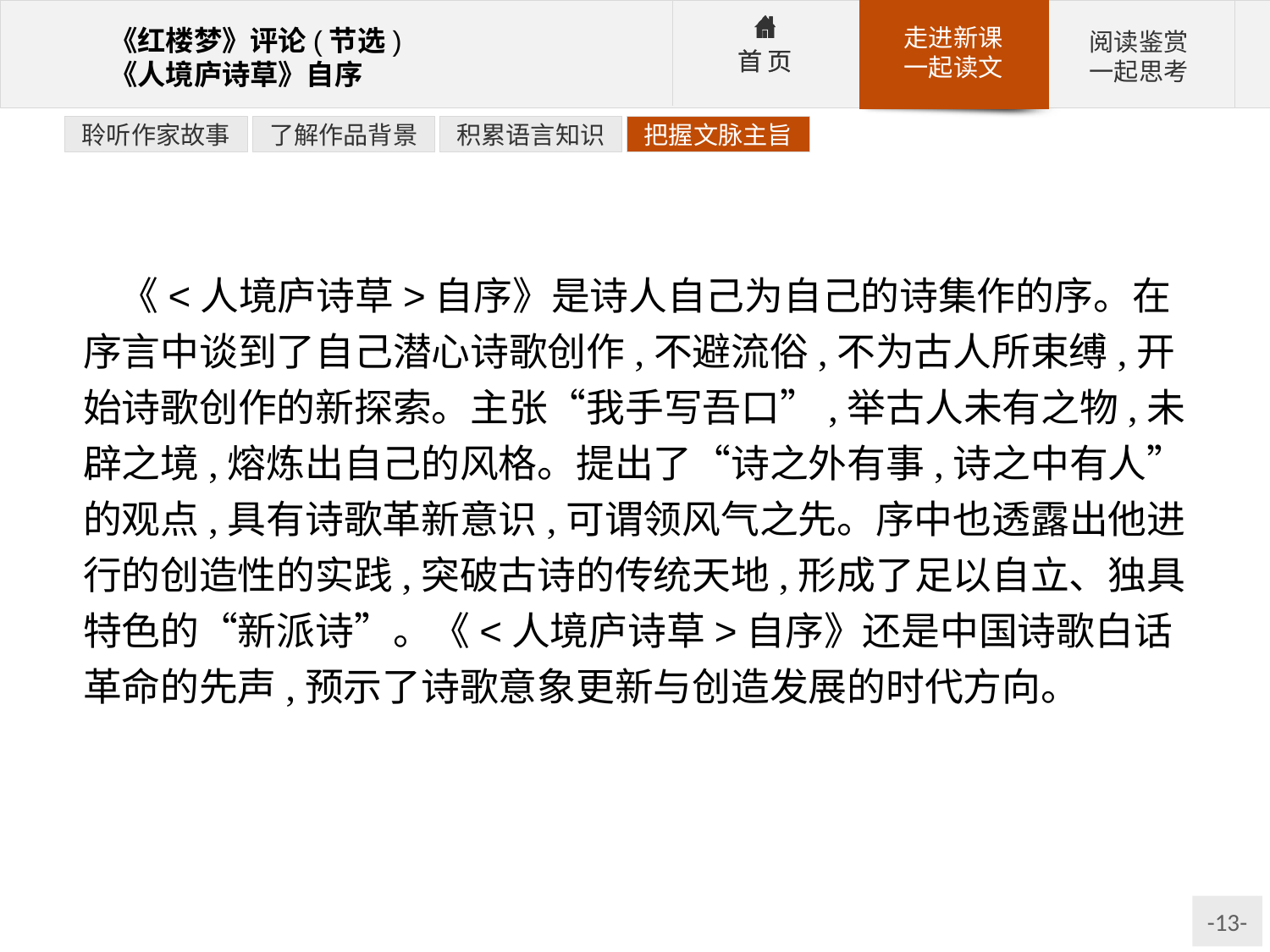

聆听作家故事
了解作品背景
积累语言知识
把握文脉主旨
《<人境庐诗草>自序》是诗人自己为自己的诗集作的序。在序言中谈到了自己潜心诗歌创作,不避流俗,不为古人所束缚,开始诗歌创作的新探索。主张“我手写吾口”,举古人未有之物,未辟之境,熔炼出自己的风格。提出了“诗之外有事,诗之中有人”的观点,具有诗歌革新意识,可谓领风气之先。序中也透露出他进行的创造性的实践,突破古诗的传统天地,形成了足以自立、独具特色的“新派诗”。《<人境庐诗草>自序》还是中国诗歌白话革命的先声,预示了诗歌意象更新与创造发展的时代方向。